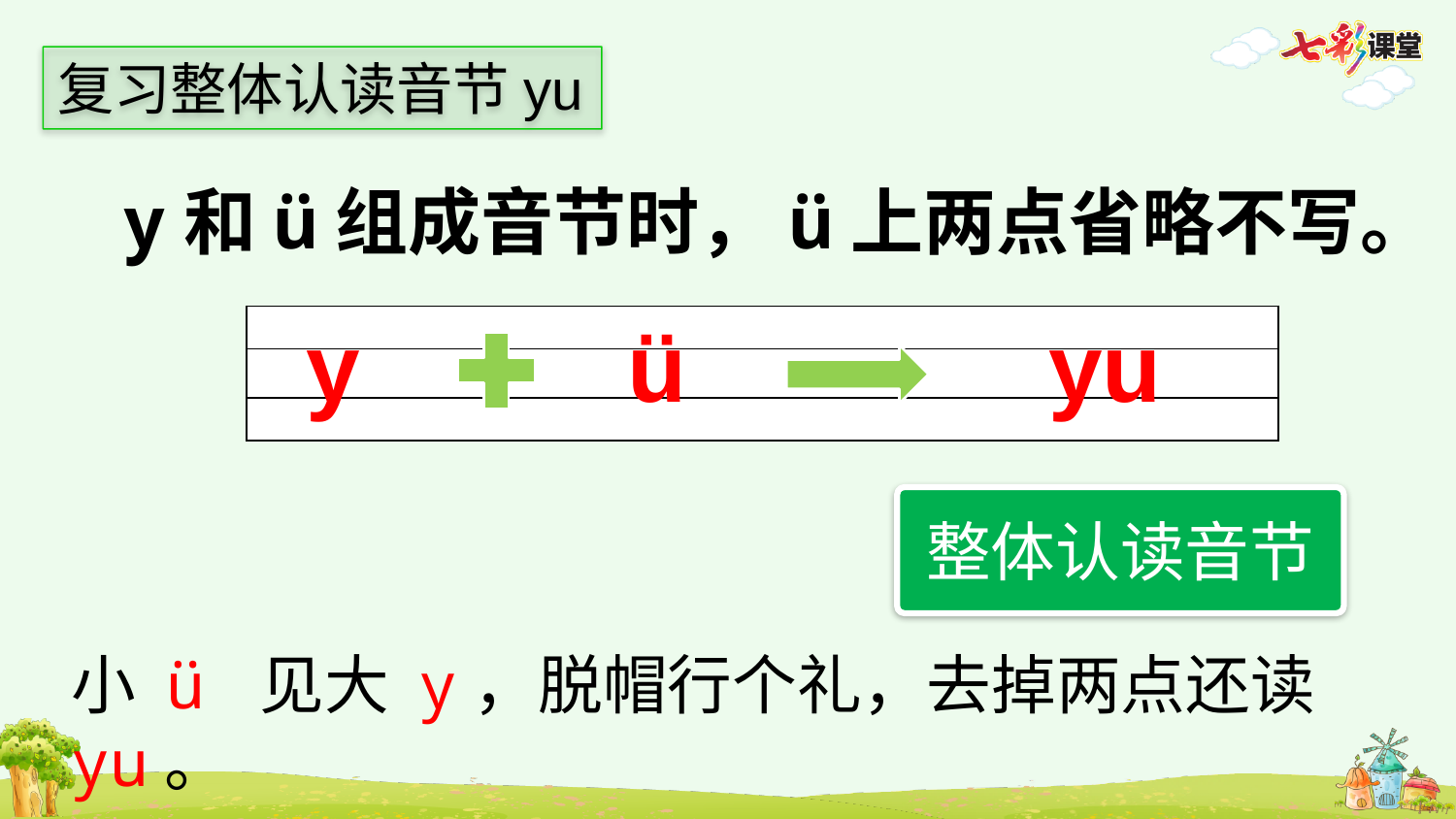

复习整体认读音节yu
y和ü组成音节时，ü上两点省略不写。
y
ü
yu
|  |
| --- |
|  |
|  |

整体认读音节
小 ü 见大 y，脱帽行个礼，去掉两点还读 yu。